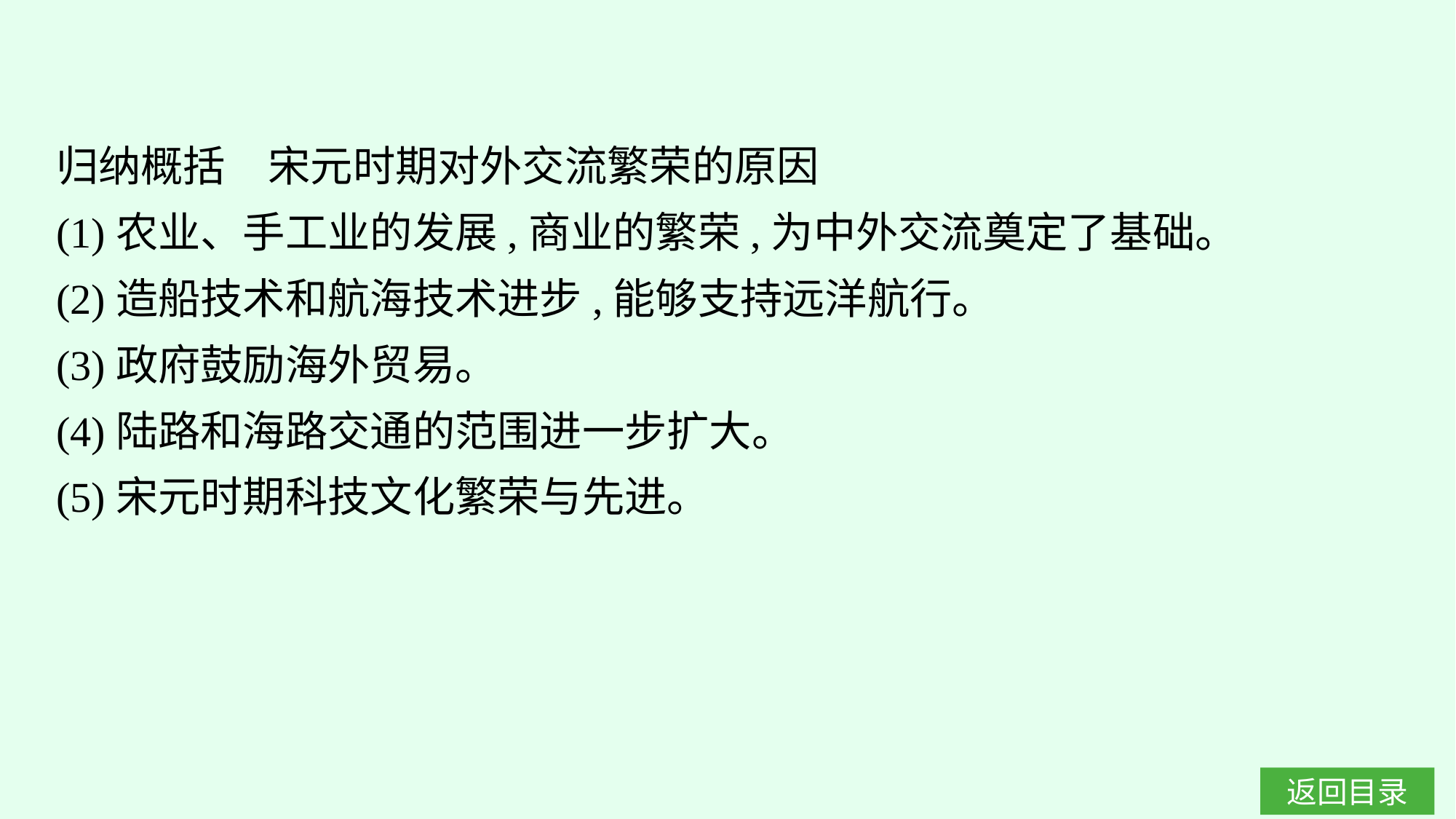

归纳概括　宋元时期对外交流繁荣的原因
(1)农业、手工业的发展,商业的繁荣,为中外交流奠定了基础。
(2)造船技术和航海技术进步,能够支持远洋航行。
(3)政府鼓励海外贸易。
(4)陆路和海路交通的范围进一步扩大。
(5)宋元时期科技文化繁荣与先进。